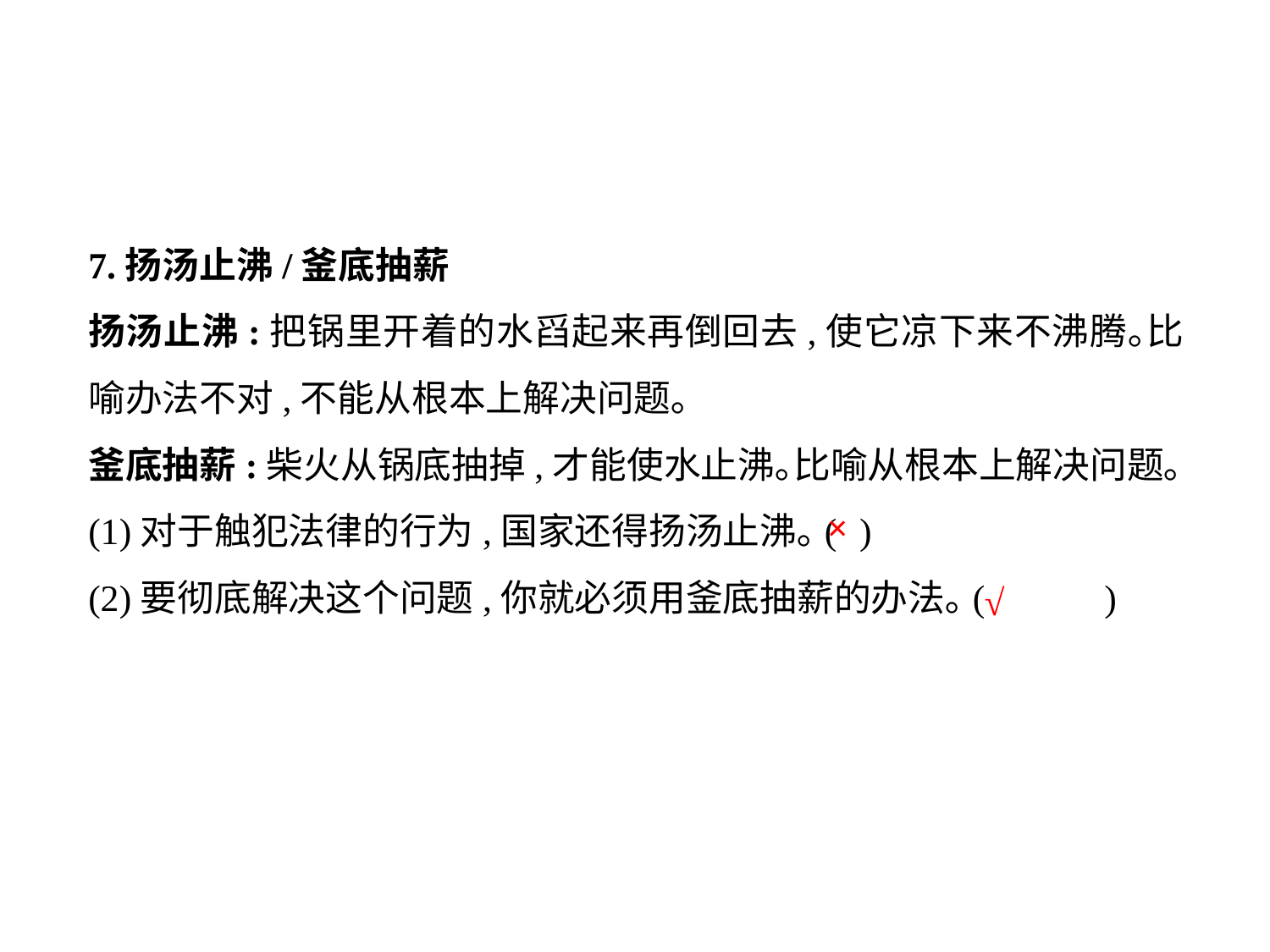

7.扬汤止沸/釜底抽薪
扬汤止沸:把锅里开着的水舀起来再倒回去,使它凉下来不沸腾｡比喻办法不对,不能从根本上解决问题｡
釜底抽薪:柴火从锅底抽掉,才能使水止沸｡比喻从根本上解决问题｡
(1)对于触犯法律的行为,国家还得扬汤止沸｡(	 )
(2)要彻底解决这个问题,你就必须用釜底抽薪的办法｡(	)
×
√